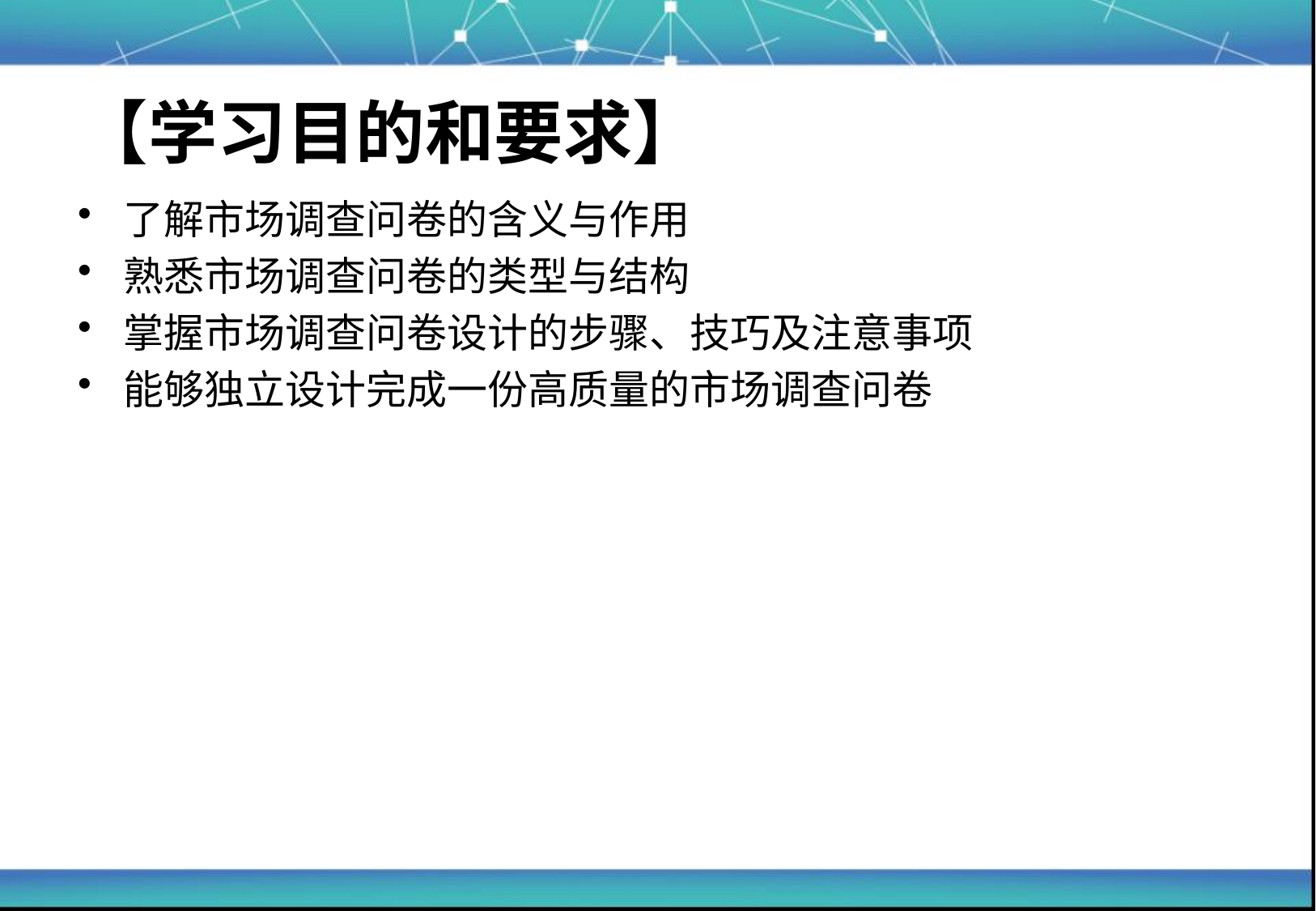

# 【学习目的和要求】
了解市场调查问卷的含义与作用
熟悉市场调查问卷的类型与结构
掌握市场调查问卷设计的步骤、技巧及注意事项
能够独立设计完成一份高质量的市场调查问卷